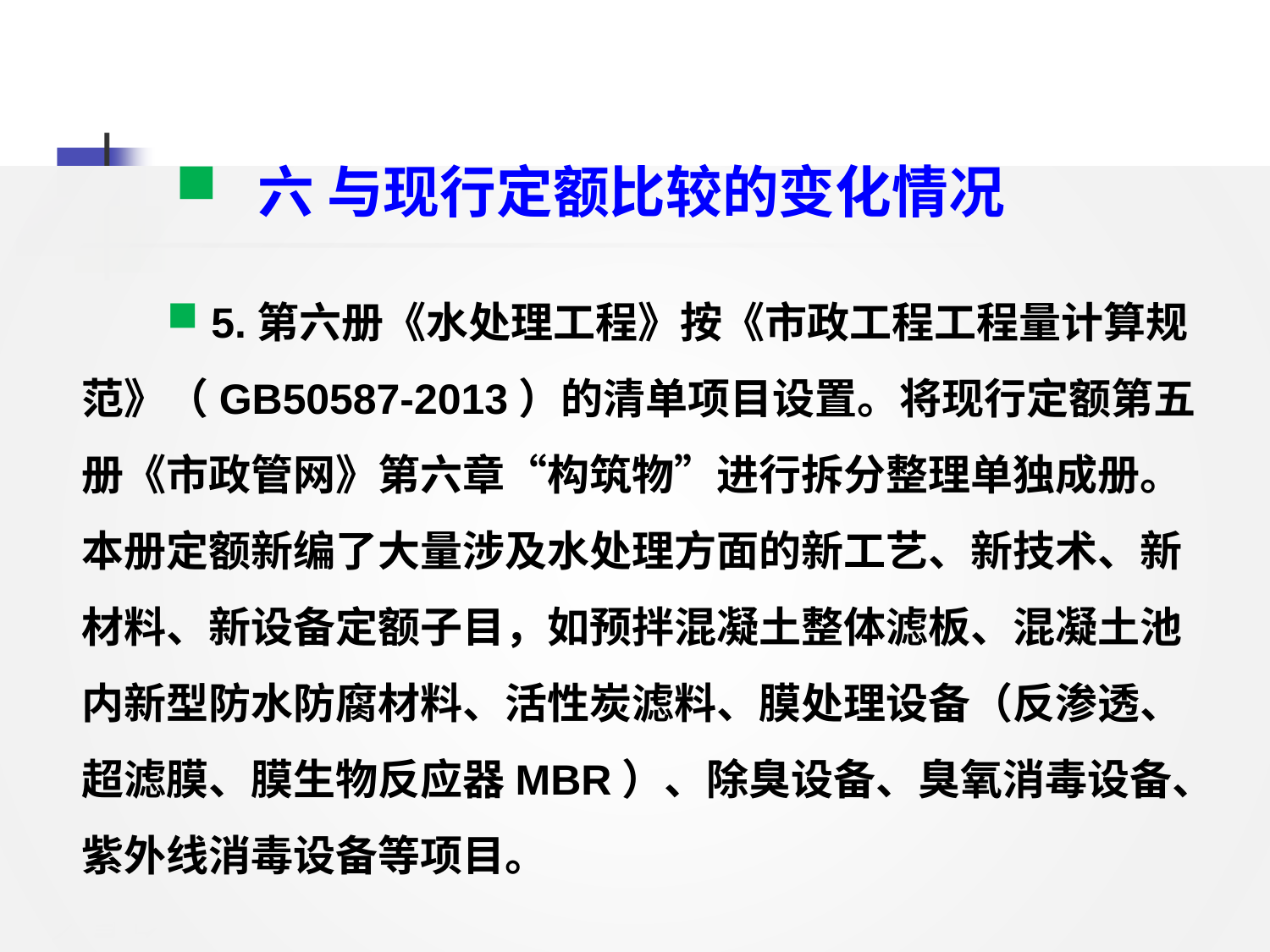

六 与现行定额比较的变化情况
 5.第六册《水处理工程》按《市政工程工程量计算规范》（GB50587-2013）的清单项目设置。将现行定额第五册《市政管网》第六章“构筑物”进行拆分整理单独成册。本册定额新编了大量涉及水处理方面的新工艺、新技术、新材料、新设备定额子目，如预拌混凝土整体滤板、混凝土池内新型防水防腐材料、活性炭滤料、膜处理设备（反渗透、超滤膜、膜生物反应器MBR）、除臭设备、臭氧消毒设备、紫外线消毒设备等项目。